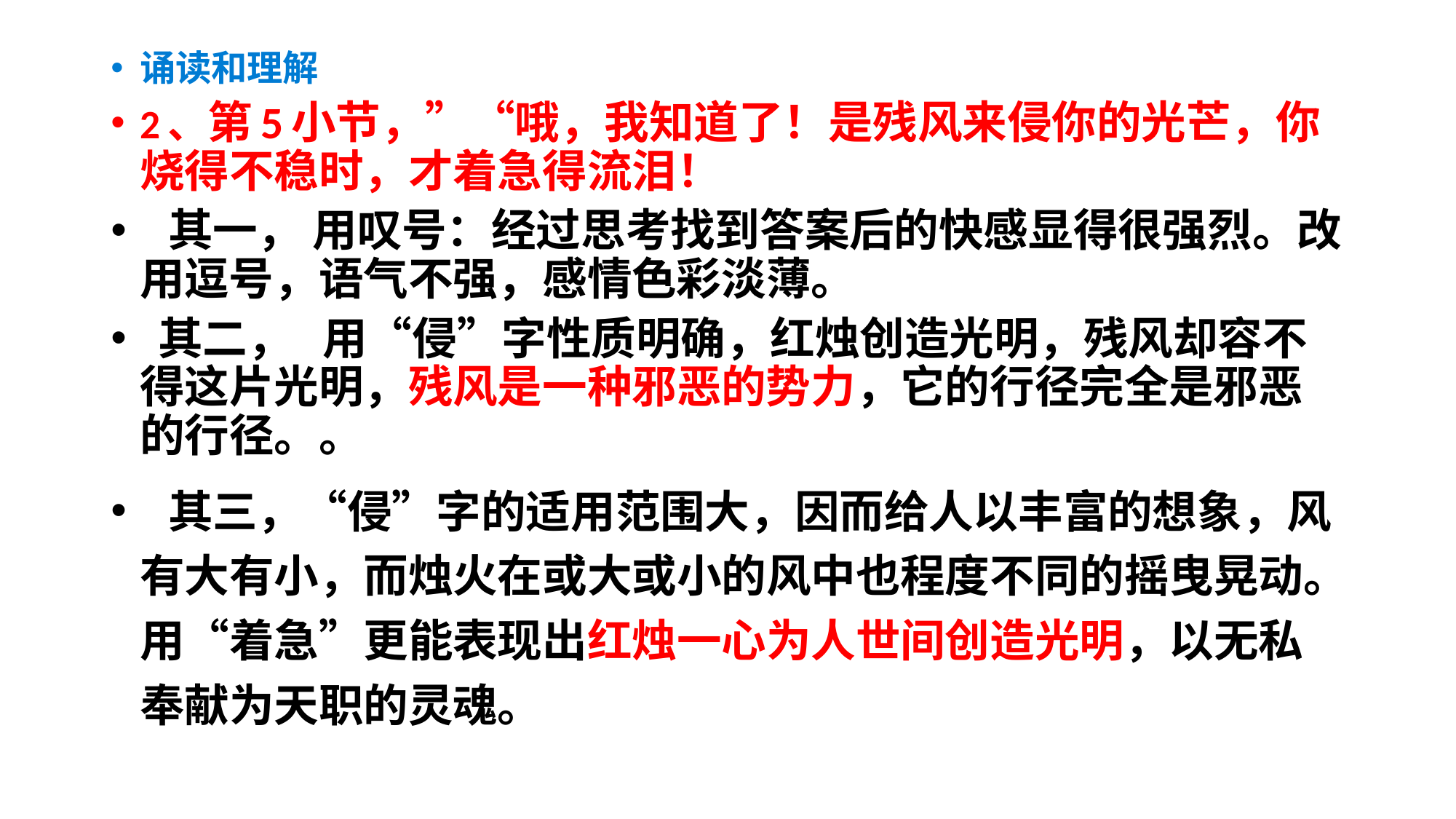

诵读和理解
2、第5小节，”“哦，我知道了！是残风来侵你的光芒，你烧得不稳时，才着急得流泪！
  其一， 用叹号：经过思考找到答案后的快感显得很强烈。改用逗号，语气不强，感情色彩淡薄。
 其二，   用“侵”字性质明确，红烛创造光明，残风却容不得这片光明，残风是一种邪恶的势力，它的行径完全是邪恶的行径。。
  其三，“侵”字的适用范围大，因而给人以丰富的想象，风有大有小，而烛火在或大或小的风中也程度不同的摇曳晃动。用“着急”更能表现出红烛一心为人世间创造光明，以无私奉献为天职的灵魂。